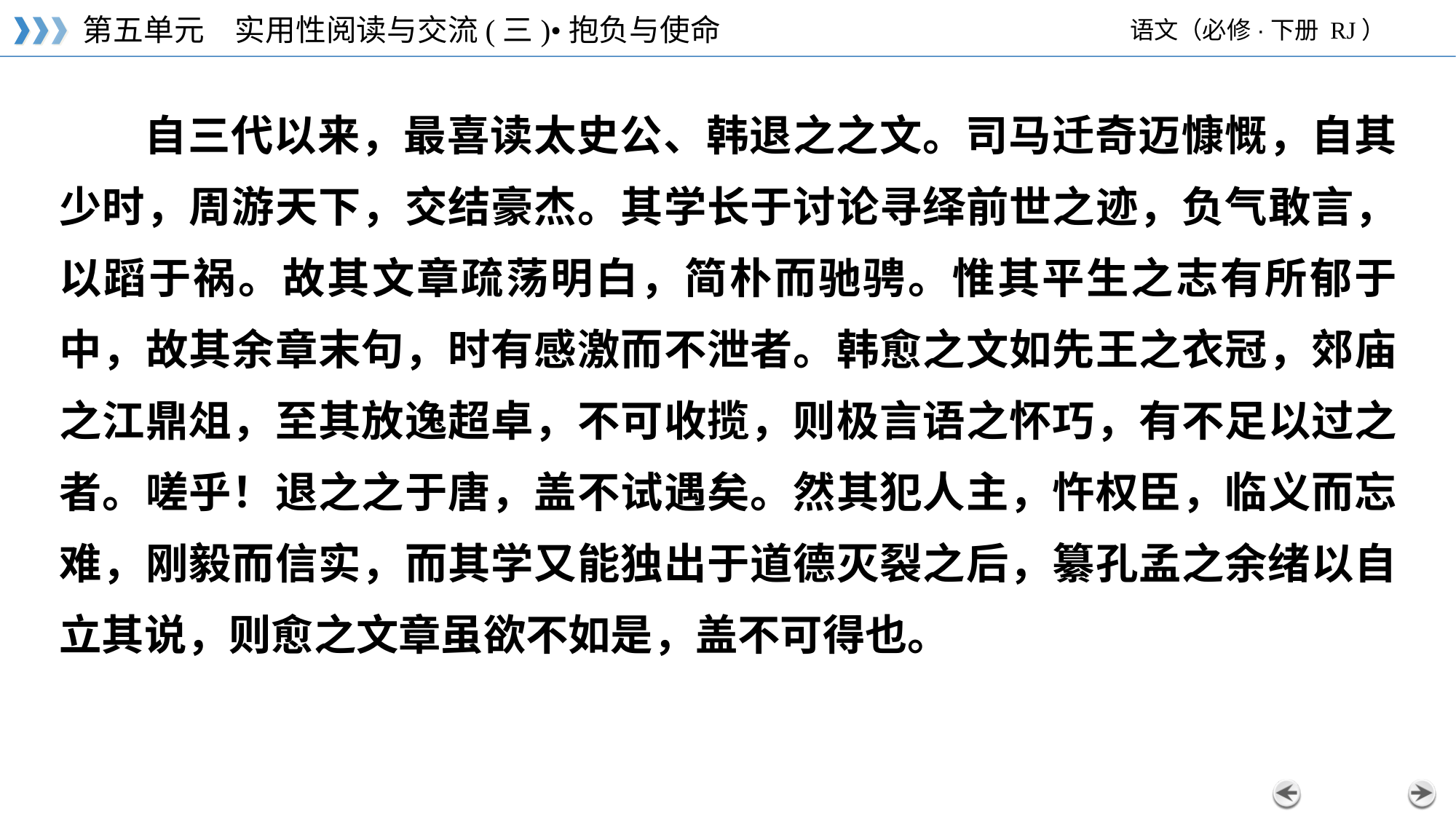

自三代以来，最喜读太史公、韩退之之文。司马迁奇迈慷慨，自其少时，周游天下，交结豪杰。其学长于讨论寻绎前世之迹，负气敢言，以蹈于祸。故其文章疏荡明白，简朴而驰骋。惟其平生之志有所郁于中，故其余章末句，时有感激而不泄者。韩愈之文如先王之衣冠，郊庙之江鼎俎，至其放逸超卓，不可收揽，则极言语之怀巧，有不足以过之者。嗟乎！退之之于唐，盖不试遇矣。然其犯人主，忤权臣，临义而忘难，刚毅而信实，而其学又能独出于道德灭裂之后，纂孔孟之余绪以自立其说，则愈之文章虽欲不如是，盖不可得也。